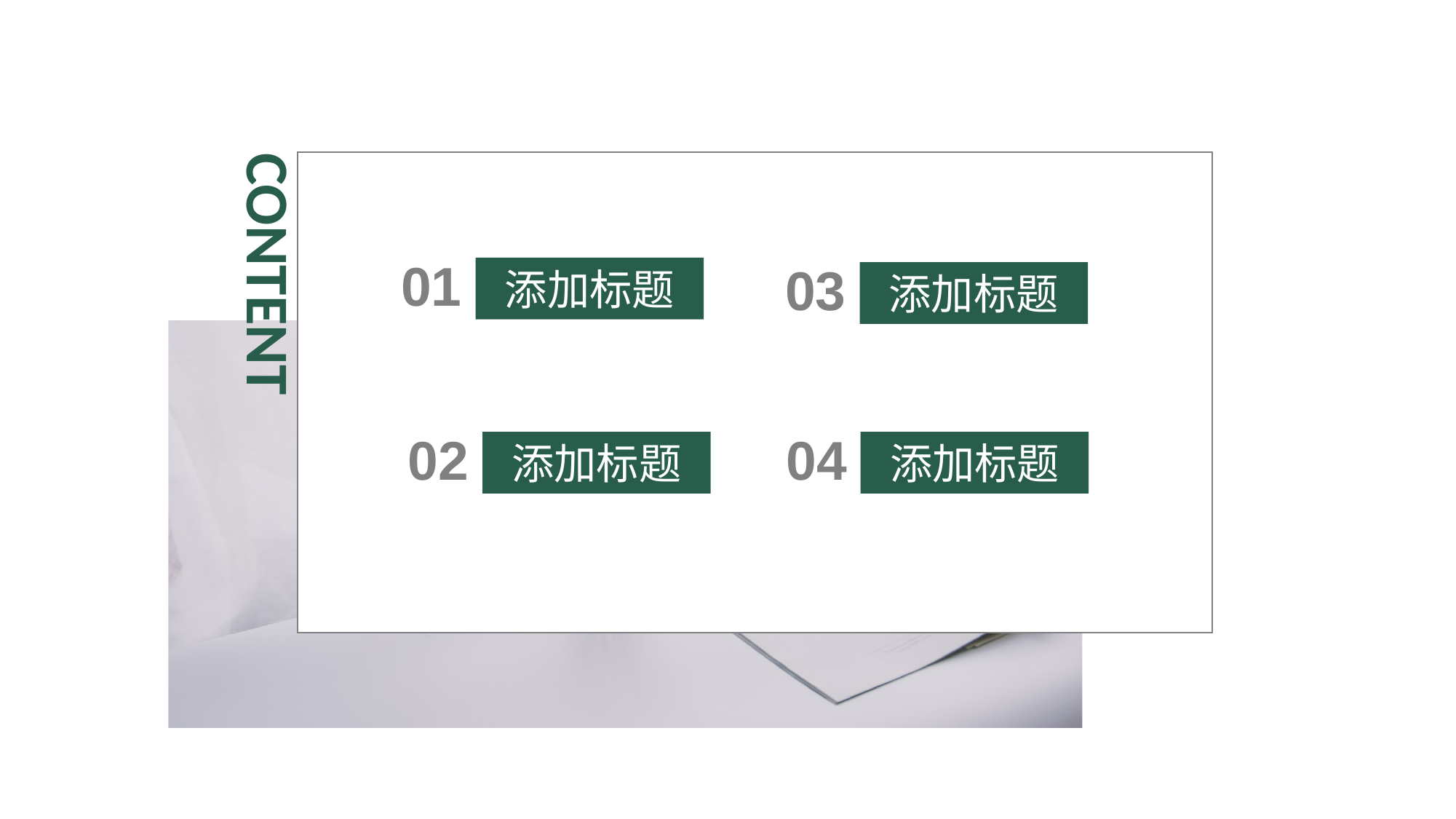

CONTENT

01
03
添加标题
添加标题

02
04
添加标题
添加标题